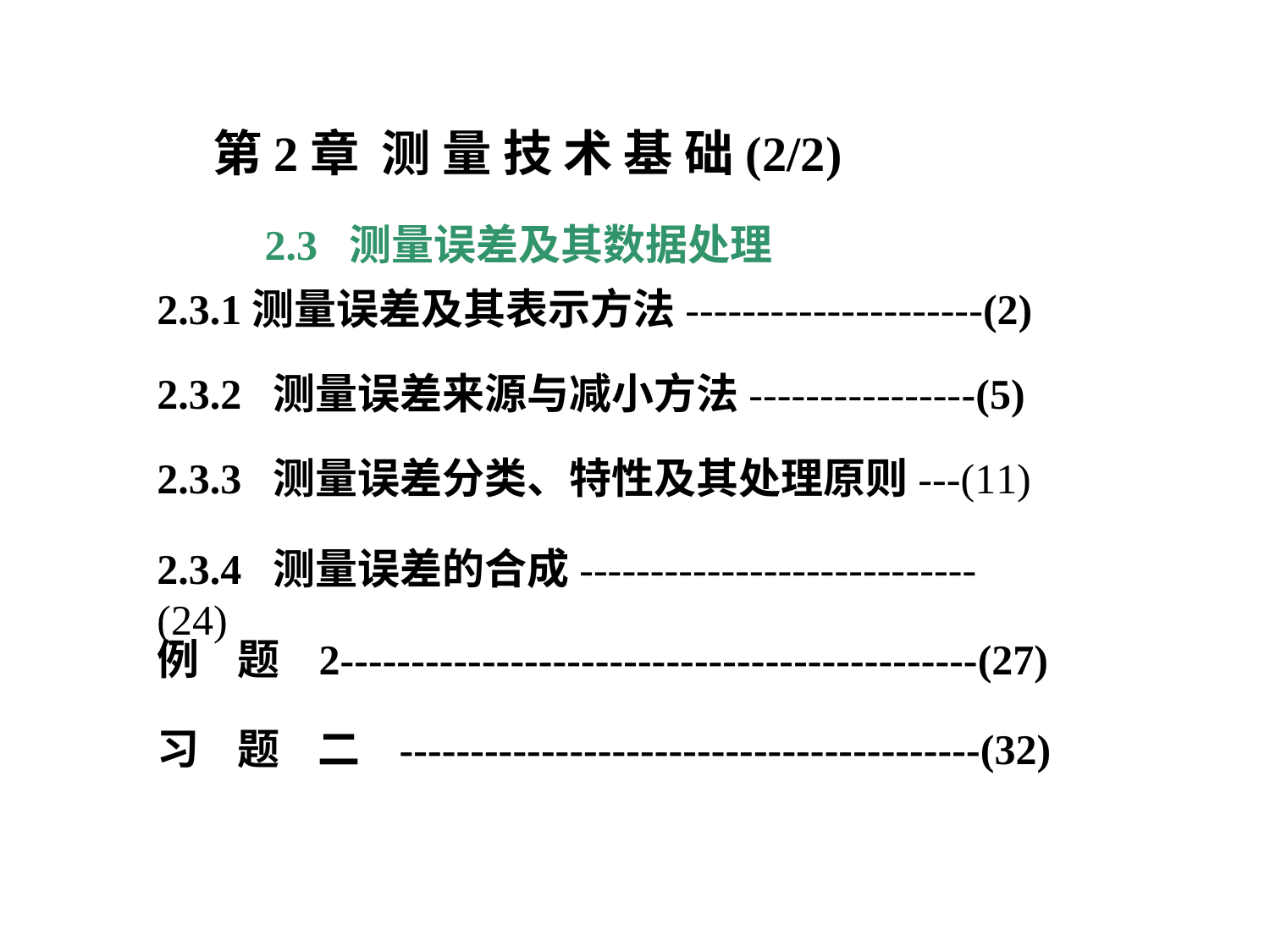

1
第2章  测 量 技 术 基 础(2/2)
2.3  测量误差及其数据处理
2.3.1测量误差及其表示方法---------------------(2)
2.3.2  测量误差来源与减小方法----------------(5)
2.3.3  测量误差分类、特性及其处理原则---(11)
2.3.4  测量误差的合成----------------------------(24)
例    题   2---------------------------------------------(27)
习    题    二   -----------------------------------------(32)